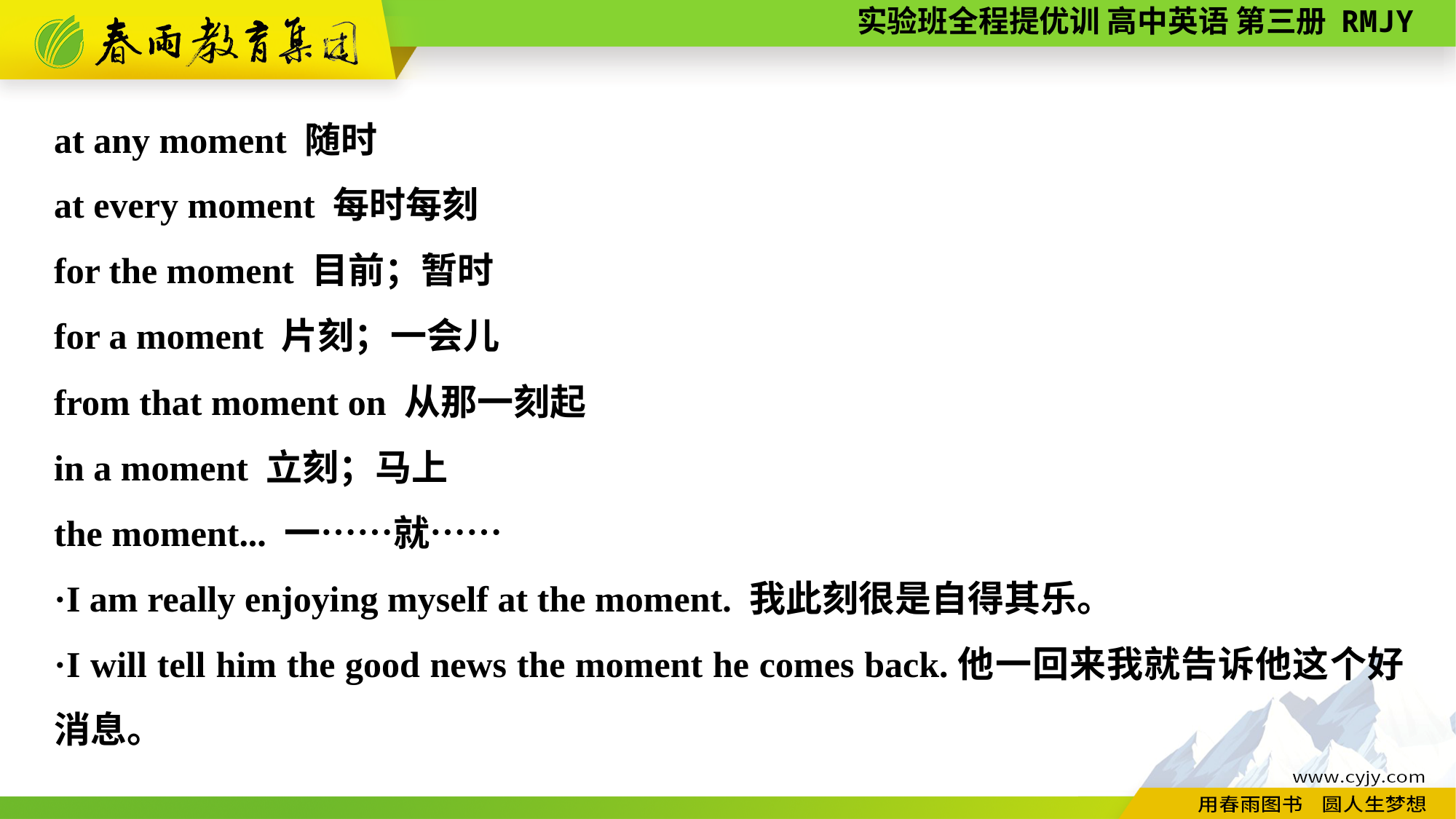

at any moment 随时
at every moment 每时每刻
for the moment 目前；暂时
for a moment 片刻；一会儿
from that moment on 从那一刻起
in a moment 立刻；马上
the moment... 一……就……
·I am really enjoying myself at the moment. 我此刻很是自得其乐。
·I will tell him the good news the moment he comes back.他一回来我就告诉他这个好消息。